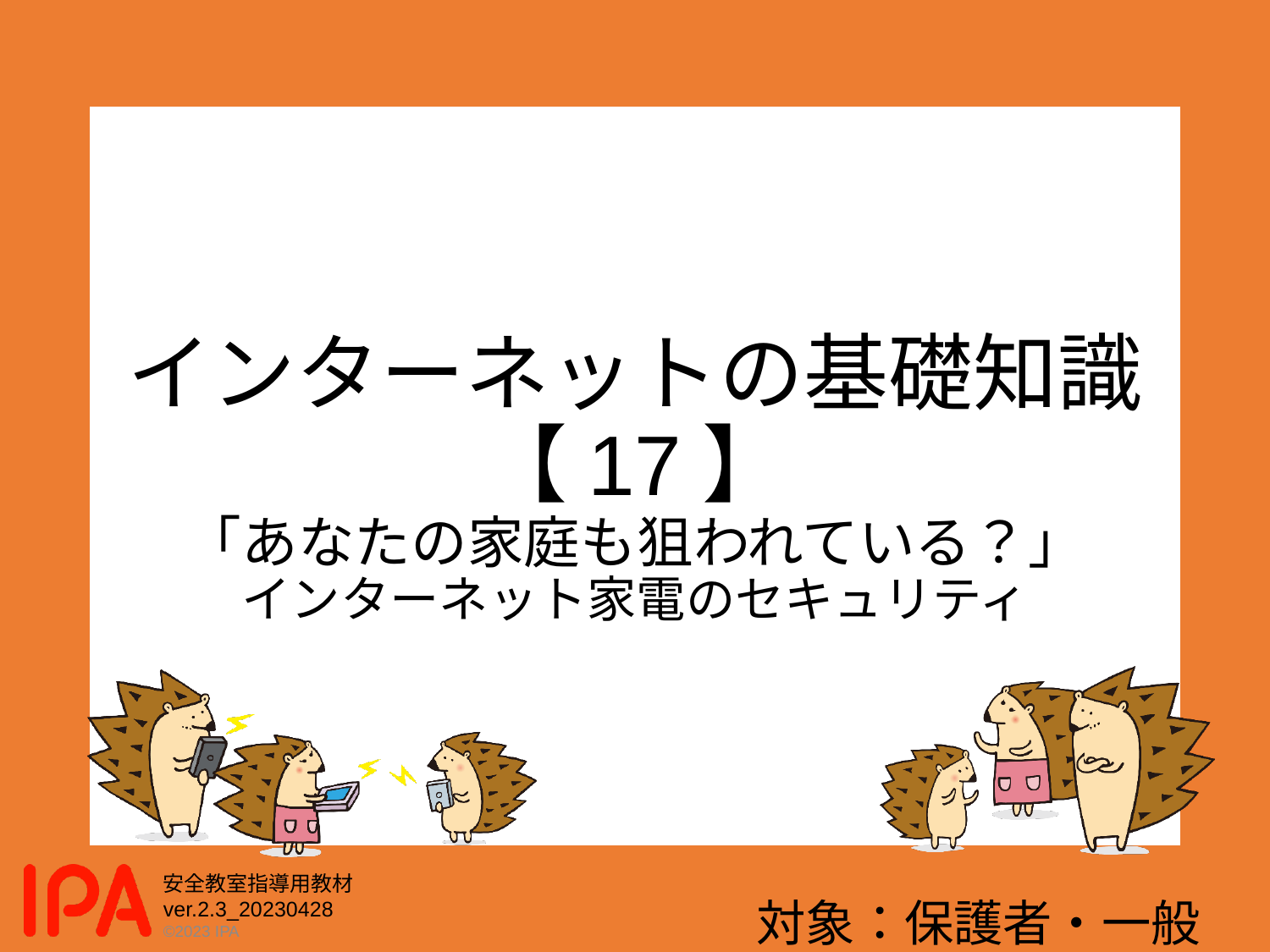

# インターネットの基礎知識【17】 「あなたの家庭も狙われている？」 インターネット家電のセキュリティ
対象：保護者・一般